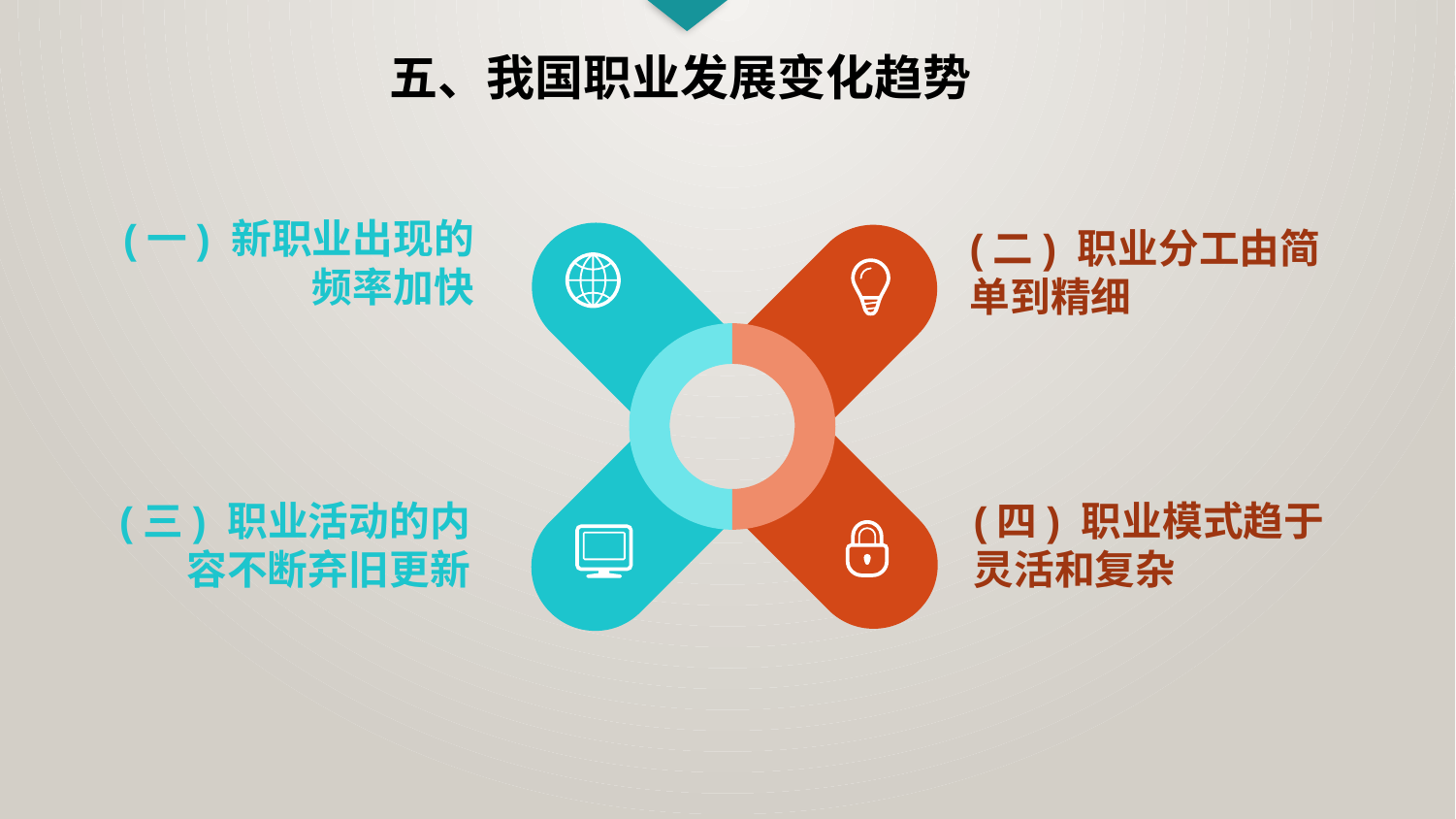

五、我国职业发展变化趋势
(一) 新职业出现的频率加快
(二) 职业分工由简单到精细

(三) 职业活动的内容不断弃旧更新
(四) 职业模式趋于灵活和复杂